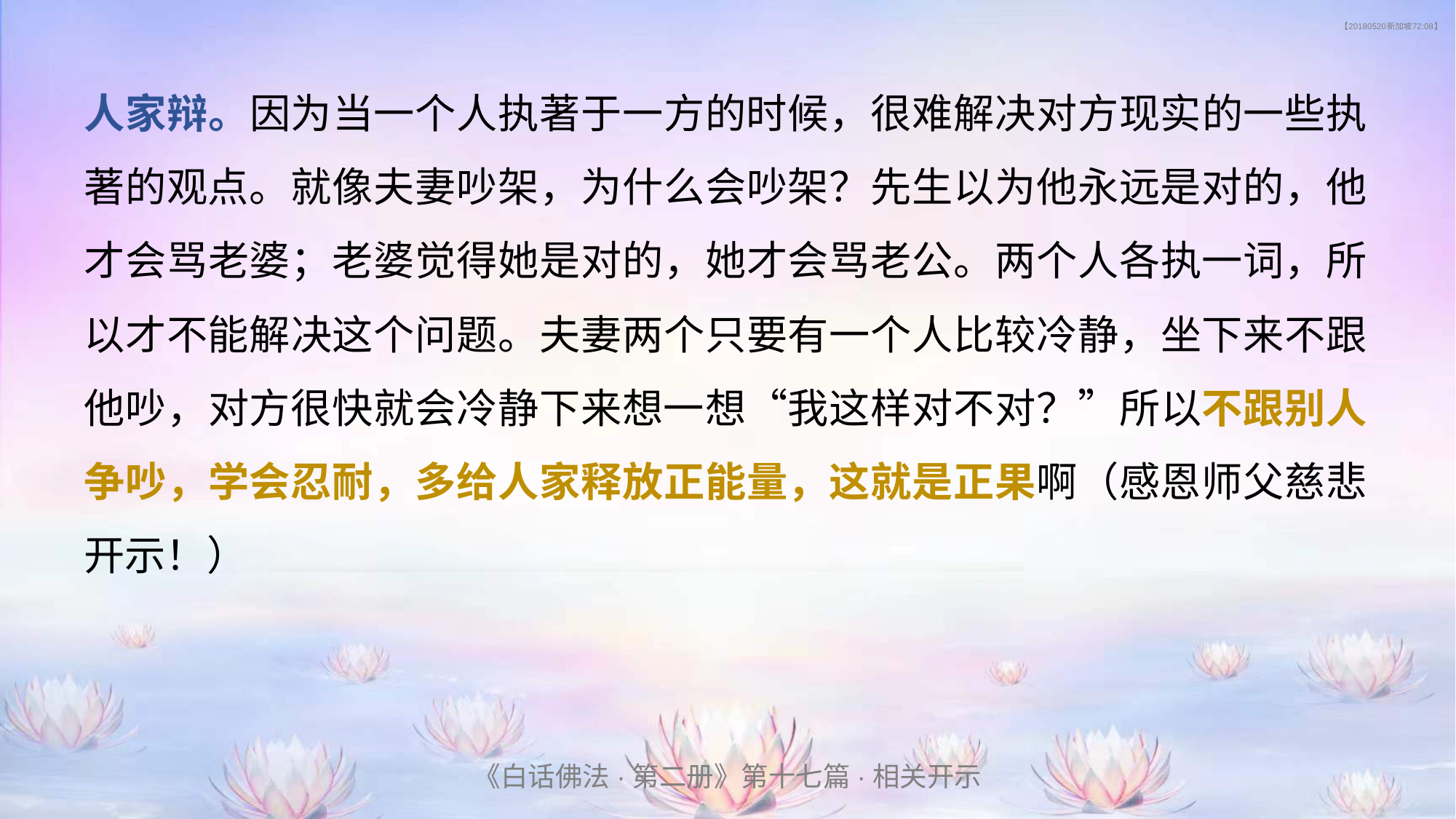

# 【20180520新加坡72:08】
人家辩。因为当一个人执著于一方的时候，很难解决对方现实的一些执著的观点。就像夫妻吵架，为什么会吵架？先生以为他永远是对的，他才会骂老婆；老婆觉得她是对的，她才会骂老公。两个人各执一词，所以才不能解决这个问题。夫妻两个只要有一个人比较冷静，坐下来不跟他吵，对方很快就会冷静下来想一想“我这样对不对？”所以不跟别人争吵，学会忍耐，多给人家释放正能量，这就是正果啊（感恩师父慈悲开示！）
《白话佛法·第二册》第十七篇·相关开示